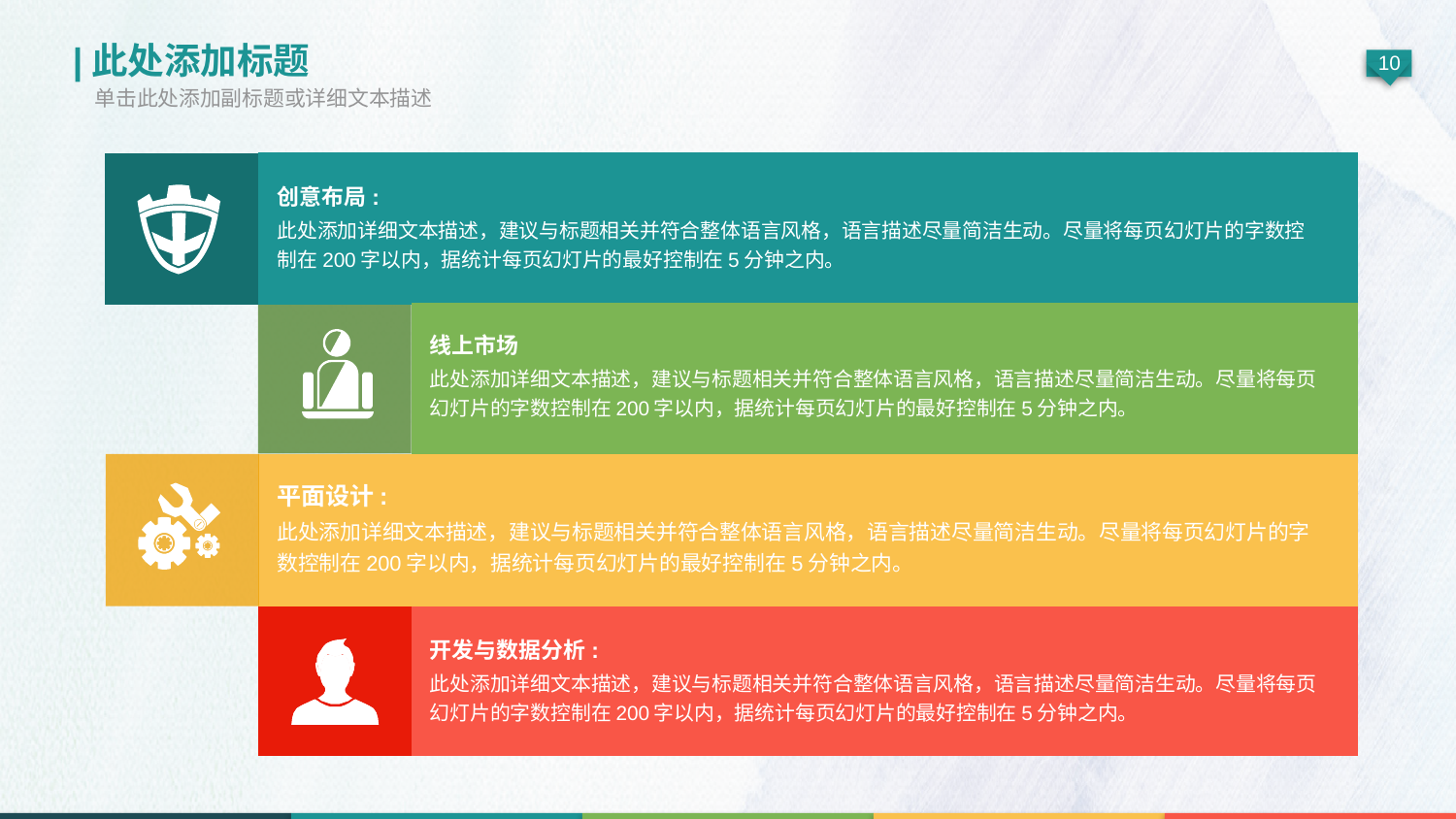

|此处添加标题
单击此处添加副标题或详细文本描述

创意布局:
此处添加详细文本描述，建议与标题相关并符合整体语言风格，语言描述尽量简洁生动。尽量将每页幻灯片的字数控制在200字以内，据统计每页幻灯片的最好控制在5分钟之内。

线上市场
此处添加详细文本描述，建议与标题相关并符合整体语言风格，语言描述尽量简洁生动。尽量将每页幻灯片的字数控制在200字以内，据统计每页幻灯片的最好控制在5分钟之内。

平面设计:
此处添加详细文本描述，建议与标题相关并符合整体语言风格，语言描述尽量简洁生动。尽量将每页幻灯片的字数控制在200字以内，据统计每页幻灯片的最好控制在5分钟之内。

开发与数据分析:
此处添加详细文本描述，建议与标题相关并符合整体语言风格，语言描述尽量简洁生动。尽量将每页幻灯片的字数控制在200字以内，据统计每页幻灯片的最好控制在5分钟之内。